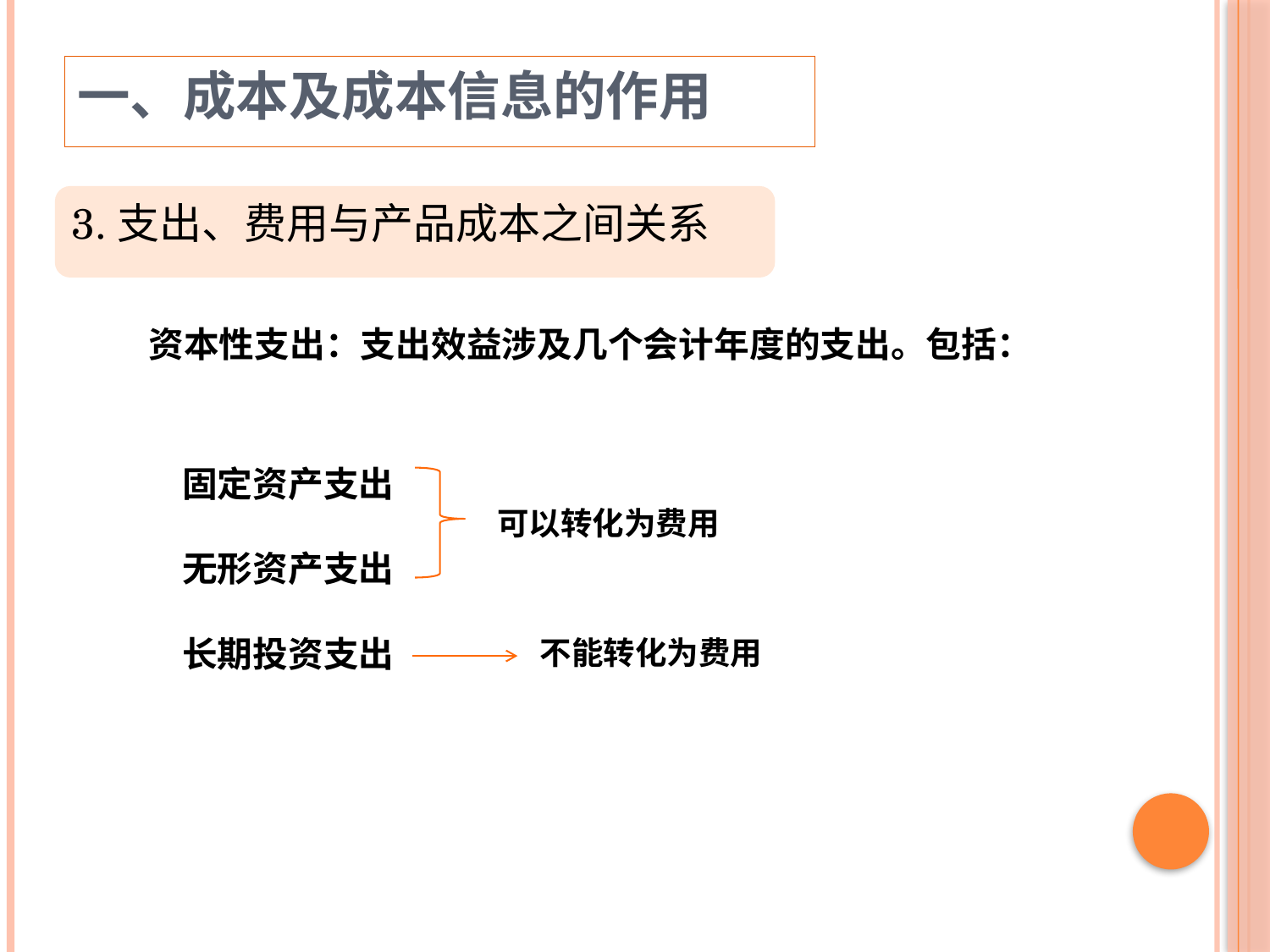

一、成本及成本信息的作用
3.支出、费用与产品成本之间关系
资本性支出：支出效益涉及几个会计年度的支出。包括：
固定资产支出

无形资产支出

长期投资支出

可以转化为费用
不能转化为费用